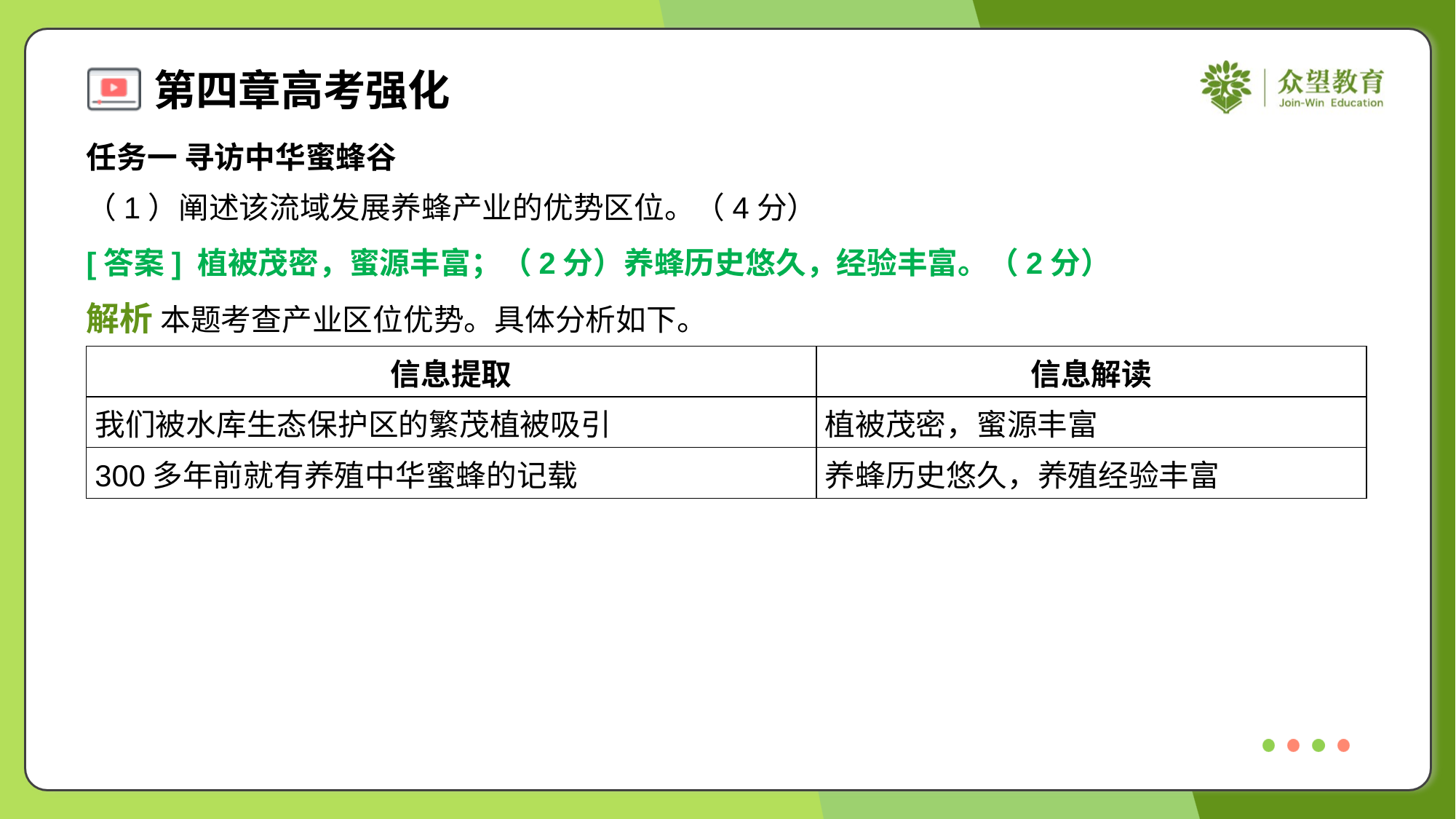

任务一 寻访中华蜜蜂谷
（1）阐述该流域发展养蜂产业的优势区位。（4分）
[答案] 植被茂密，蜜源丰富；（2分）养蜂历史悠久，经验丰富。（2分）
解析 本题考查产业区位优势。具体分析如下。
| 信息提取 | 信息解读 |
| --- | --- |
| 我们被水库生态保护区的繁茂植被吸引 | 植被茂密，蜜源丰富 |
| 300多年前就有养殖中华蜜蜂的记载 | 养蜂历史悠久，养殖经验丰富 |